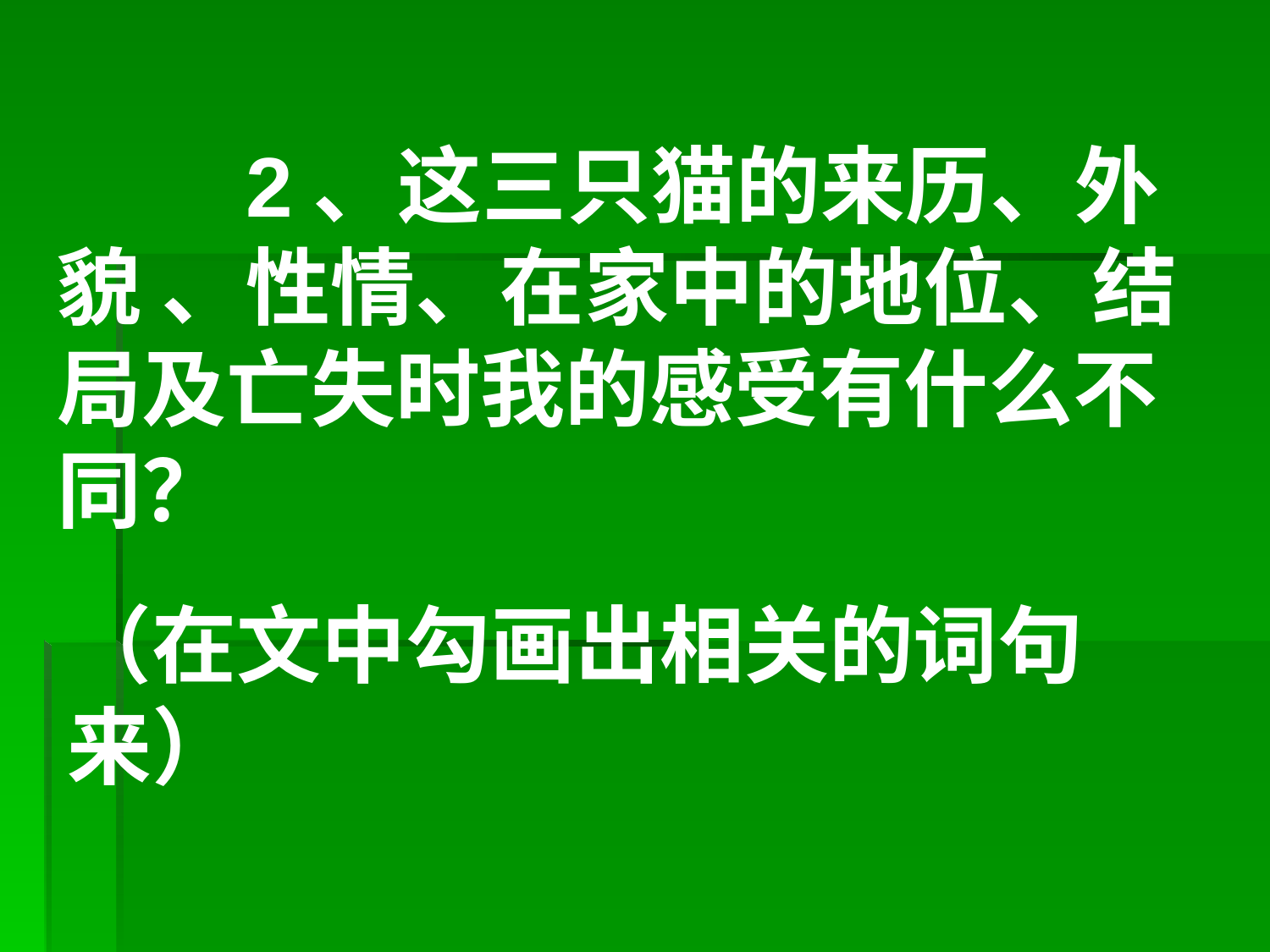

2、这三只猫的来历、外貌 、性情、在家中的地位、结局及亡失时我的感受有什么不同？
（在文中勾画出相关的词句来）